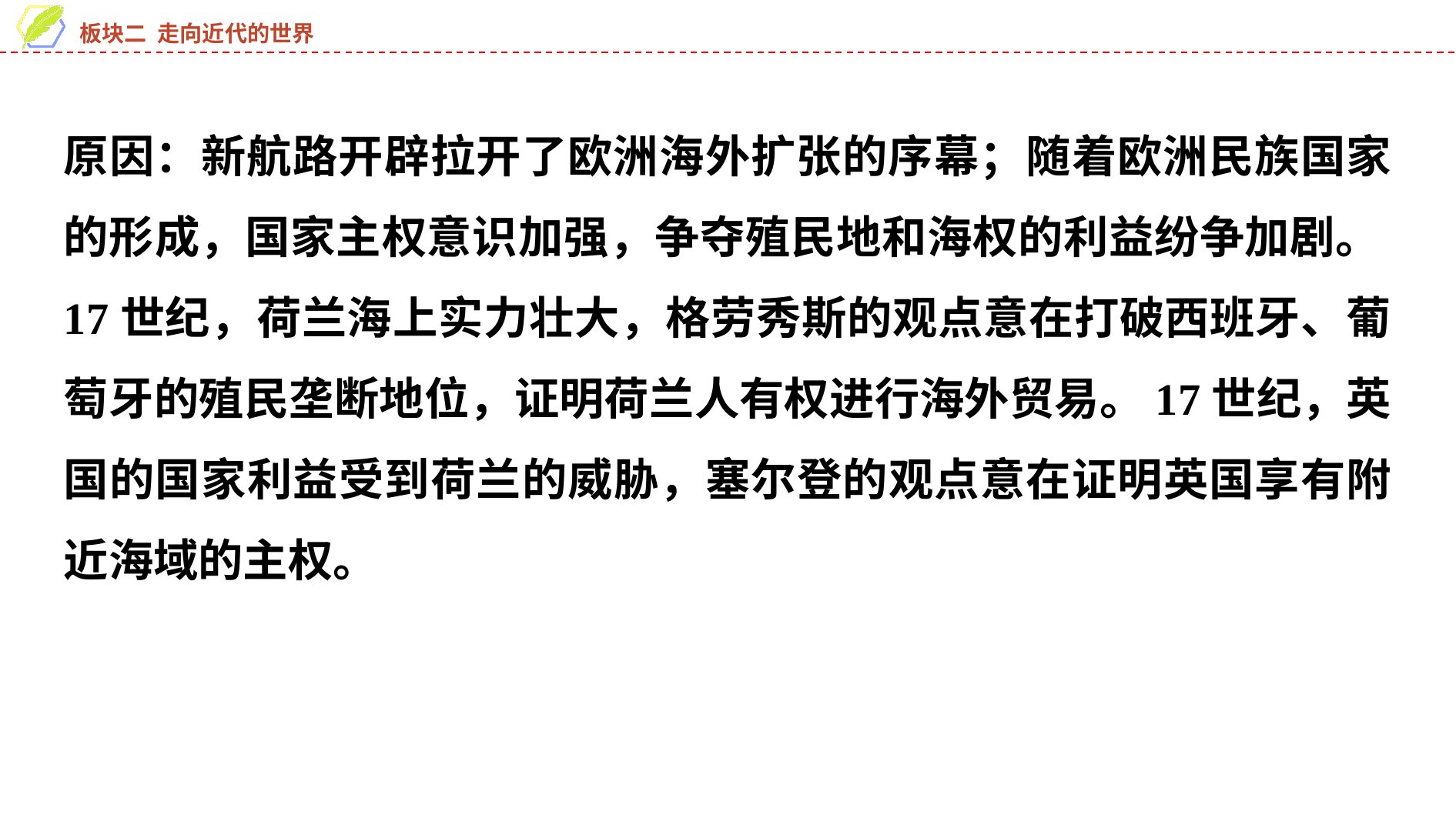

原因：新航路开辟拉开了欧洲海外扩张的序幕；随着欧洲民族国家的形成，国家主权意识加强，争夺殖民地和海权的利益纷争加剧。17世纪，荷兰海上实力壮大，格劳秀斯的观点意在打破西班牙、葡萄牙的殖民垄断地位，证明荷兰人有权进行海外贸易。17世纪，英国的国家利益受到荷兰的威胁，塞尔登的观点意在证明英国享有附近海域的主权。